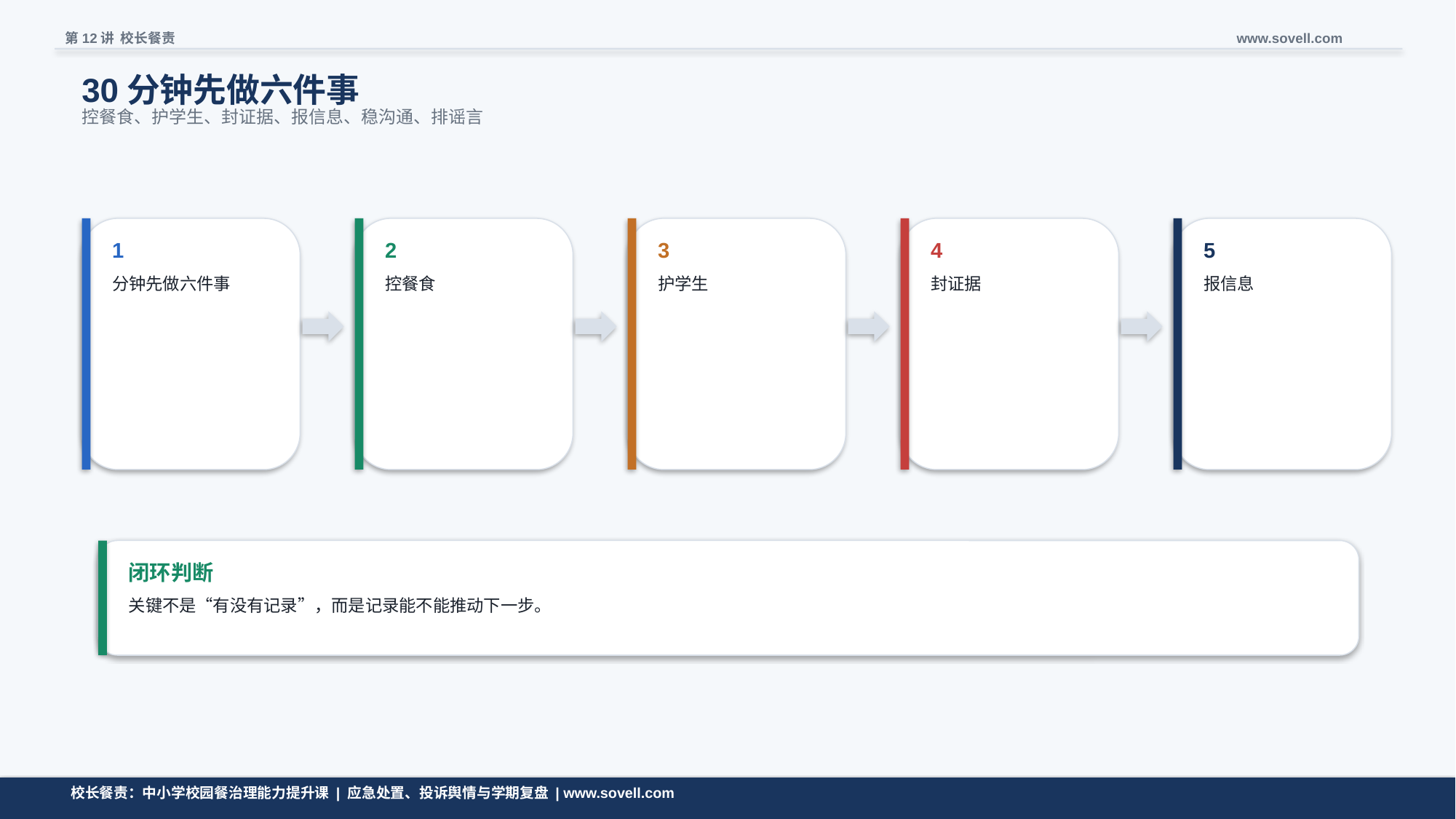

第12讲  校长餐责
www.sovell.com

30分钟先做六件事
控餐食、护学生、封证据、报信息、稳沟通、排谣言

1
2
3
4
5
分钟先做六件事
控餐食
护学生
封证据
报信息

闭环判断
关键不是“有没有记录”，而是记录能不能推动下一步。

流程页要让校长看见闭环，而不是看见一堆名词。
校长餐责：中小学校园餐治理能力提升课 | 应急处置、投诉舆情与学期复盘 | www.sovell.com